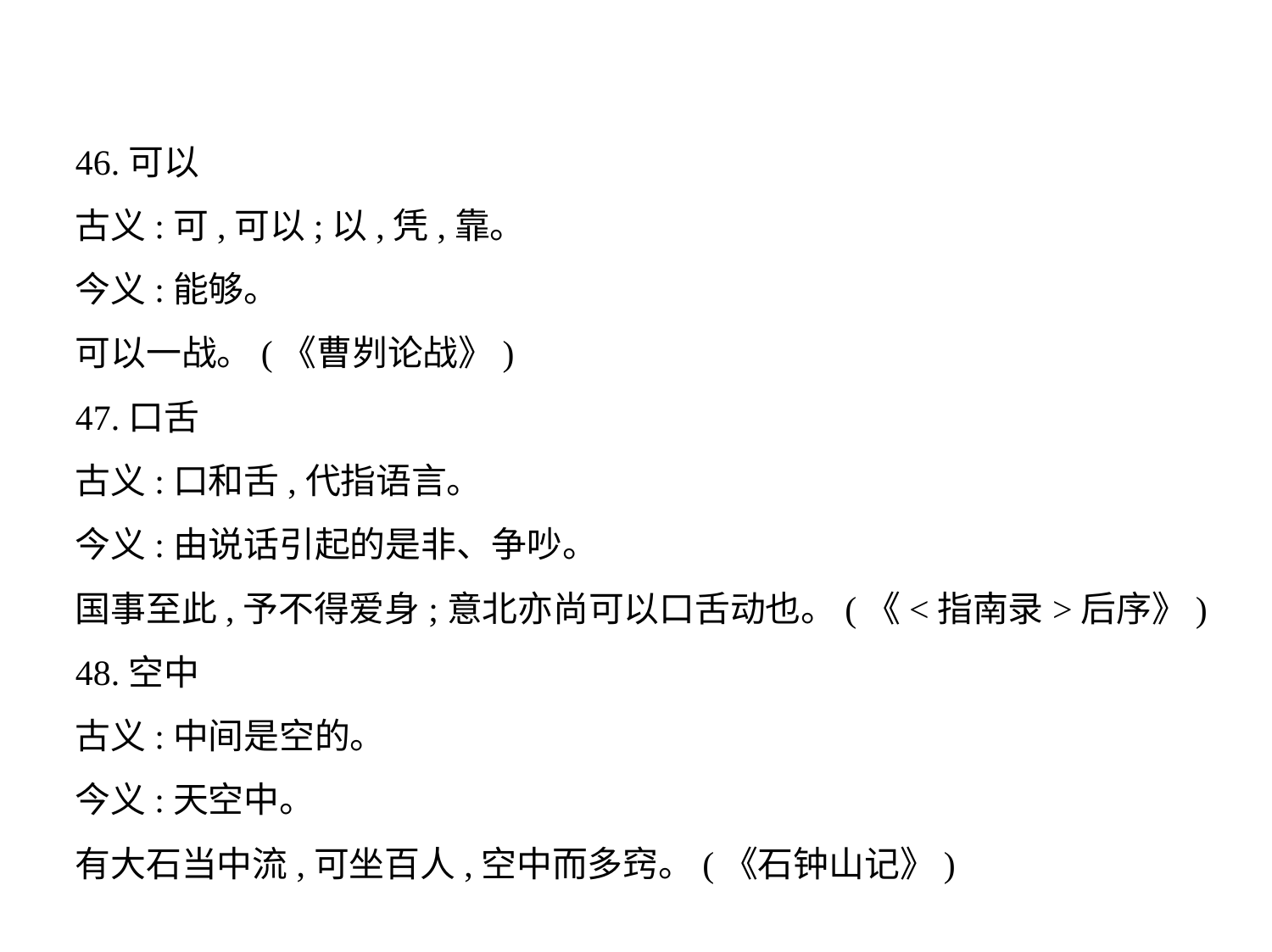

46.可以
古义:可,可以;以,凭,靠。
今义:能够。
可以一战。(《曹刿论战》)
47.口舌
古义:口和舌,代指语言。
今义:由说话引起的是非、争吵。
国事至此,予不得爱身;意北亦尚可以口舌动也。(《<指南录>后序》)
48.空中
古义:中间是空的。
今义:天空中。
有大石当中流,可坐百人,空中而多窍。(《石钟山记》)